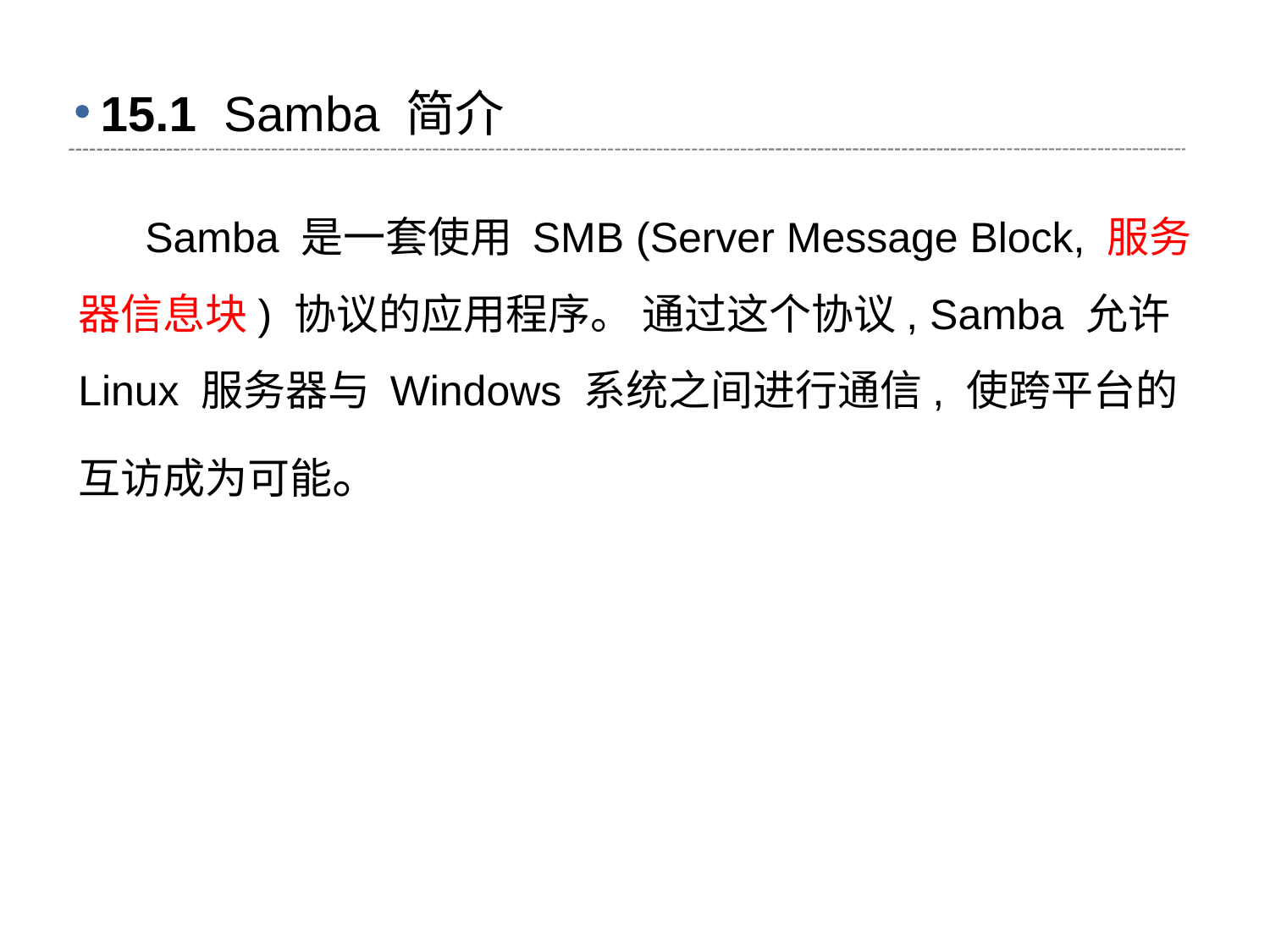

# 15.1  Samba 简介
     Samba 是一套使用 SMB (Server Message Block, 服务器信息块) 协议的应用程序。 通过这个协议, Samba 允许 Linux 服务器与 Windows 系统之间进行通信, 使跨平台的互访成为可能。